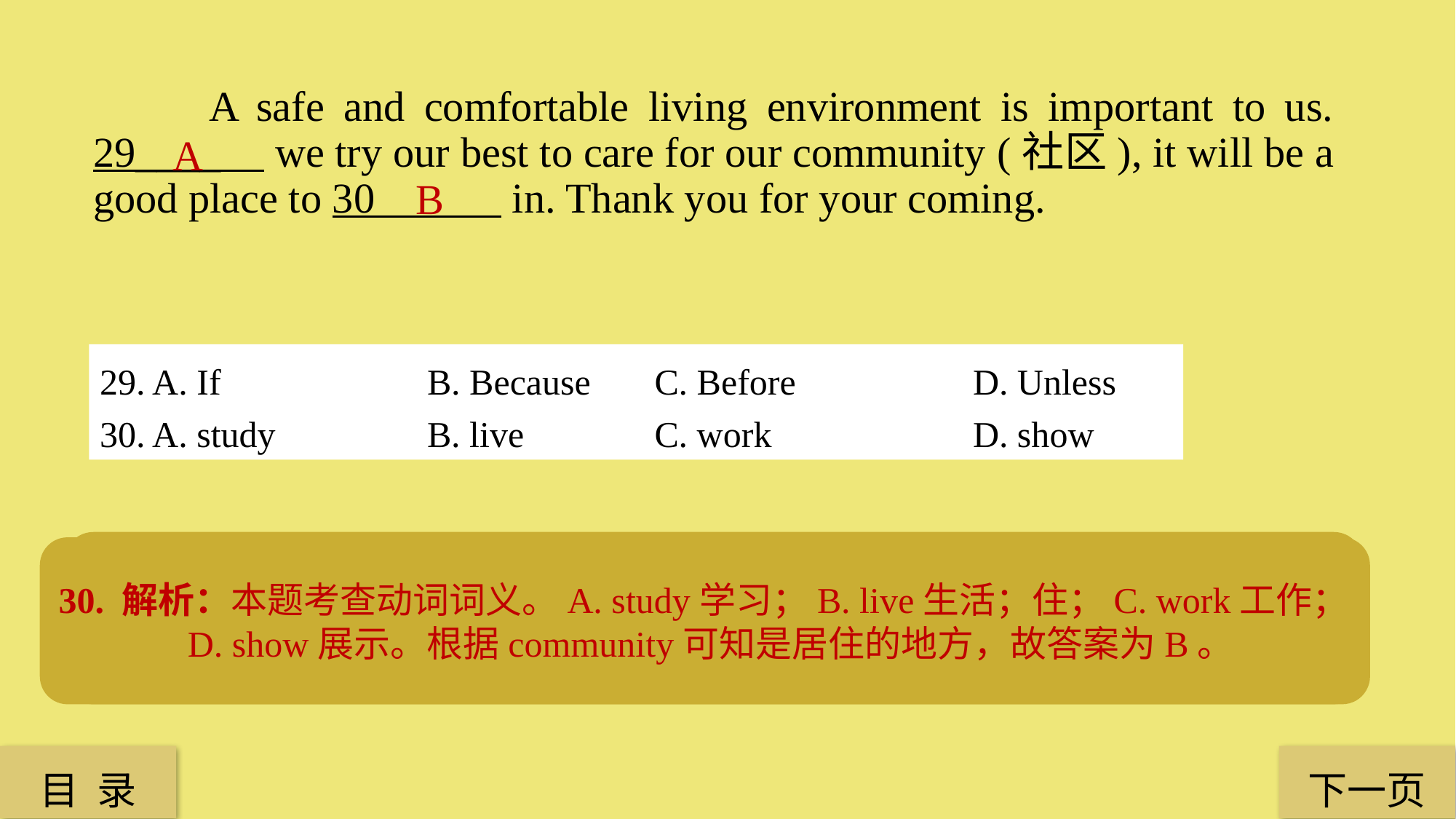

A safe and comfortable living environment is important to us. 29____     we try our best to care for our community (社区), it will be a good place to 30             in. Thank you for your coming.
A
B
29. A. If 		B. Because 	 C. Before 		D. Unless
30. A. study 		B. live		 C. work 		D. show
29. 解析：本题考查条件句。句意：如果我们尽力关心我们的社区，它才会是一个好的居住地。A. If如果；B. Because因为；C. Before在……之前；D. Unless除非。根据句意，故答案为A。
30. 解析：本题考查动词词义。A. study学习；B. live生活；住；C. work工作；D. show展示。根据community可知是居住的地方，故答案为B。